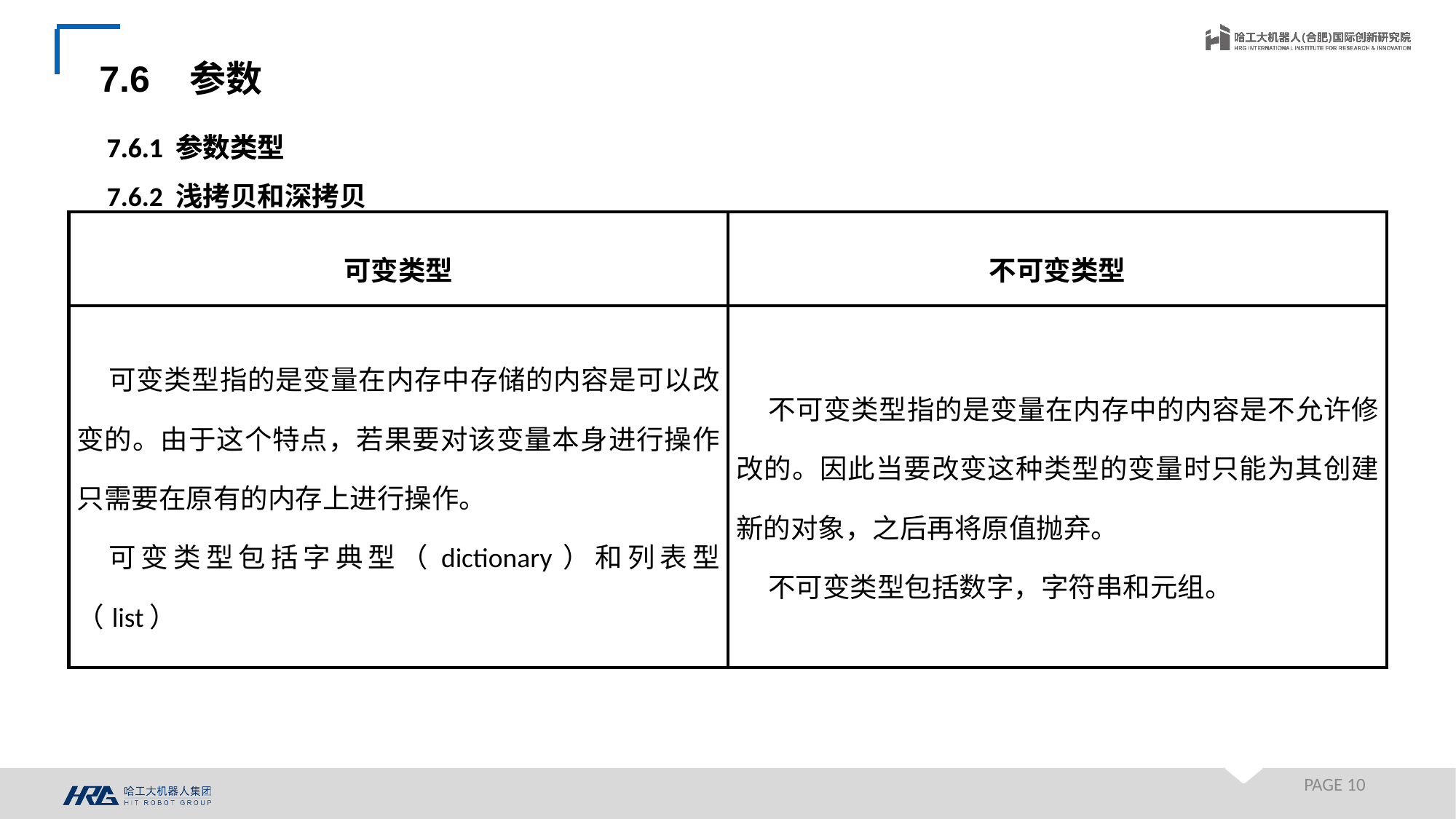

7.6   参数
7.6.1 参数类型
7.6.1 参数类型
7.6.2 浅拷贝和深拷贝
7.6.3 函数参数形式
| 可变类型 | 不可变类型 |
| --- | --- |
| 可变类型指的是变量在内存中存储的内容是可以改变的。由于这个特点，若果要对该变量本身进行操作只需要在原有的内存上进行操作。 可变类型包括字典型（dictionary）和列表型（list） | 不可变类型指的是变量在内存中的内容是不允许修改的。因此当要改变这种类型的变量时只能为其创建新的对象，之后再将原值抛弃。 不可变类型包括数字，字符串和元组。 |